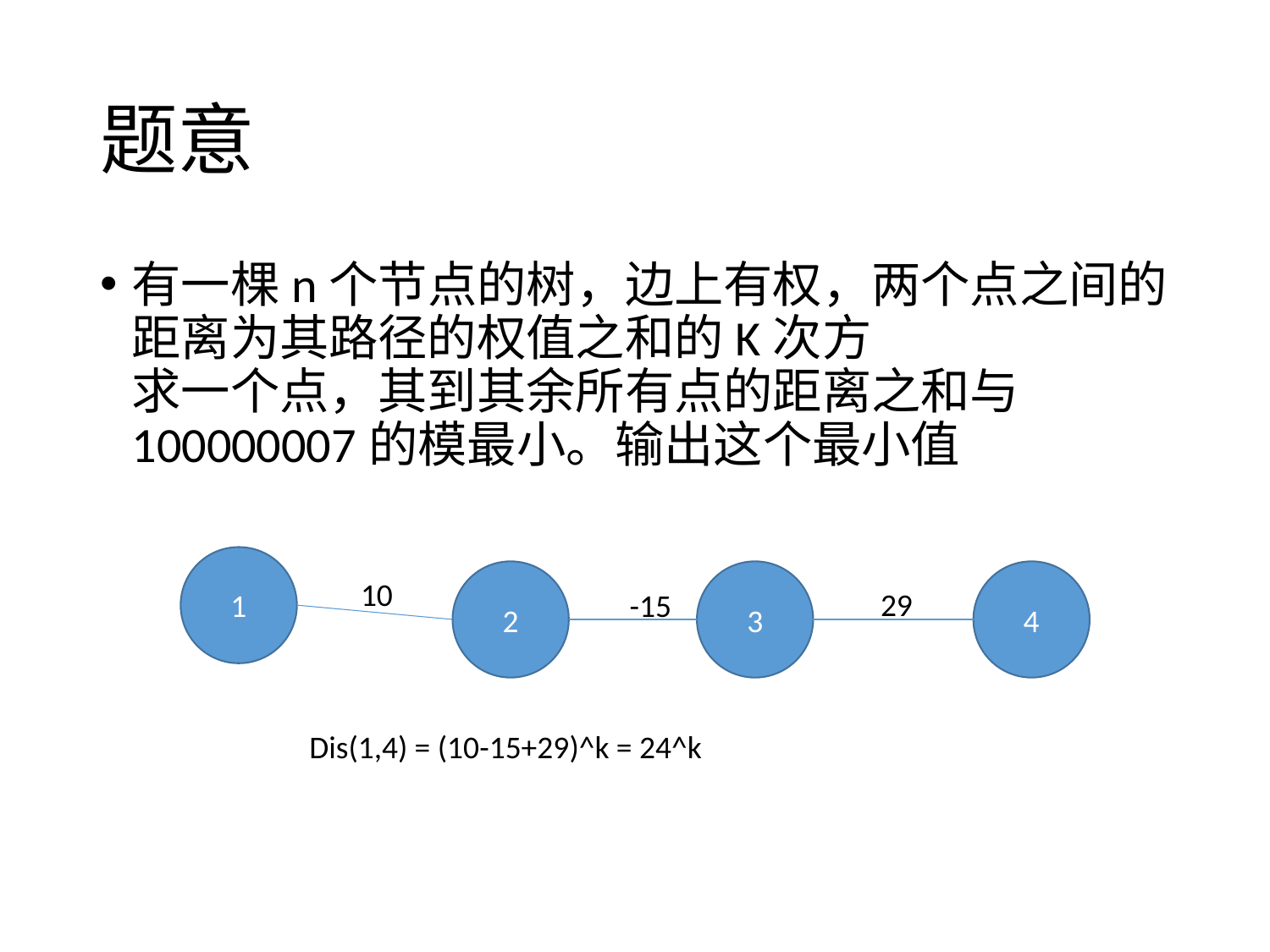

# 题意
有一棵n个节点的树，边上有权，两个点之间的距离为其路径的权值之和的K次方
求一个点，其到其余所有点的距离之和与100000007的模最小。输出这个最小值
1
2
3
4
10
29
-15
Dis(1,4) = (10-15+29)^k = 24^k